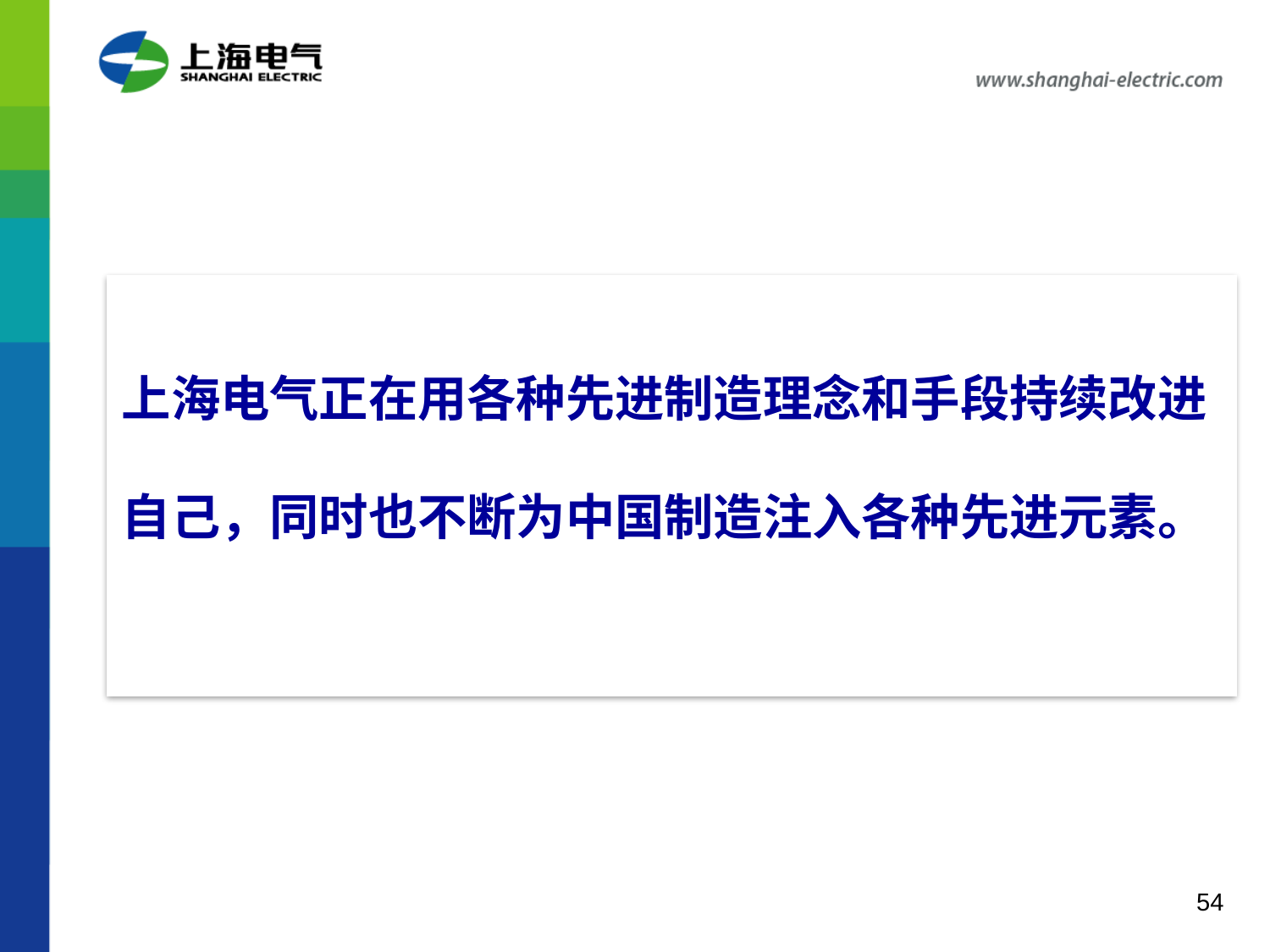

# 上海电气正在用各种先进制造理念和手段持续改进 自己，同时也不断为中国制造注入各种先进元素。
54